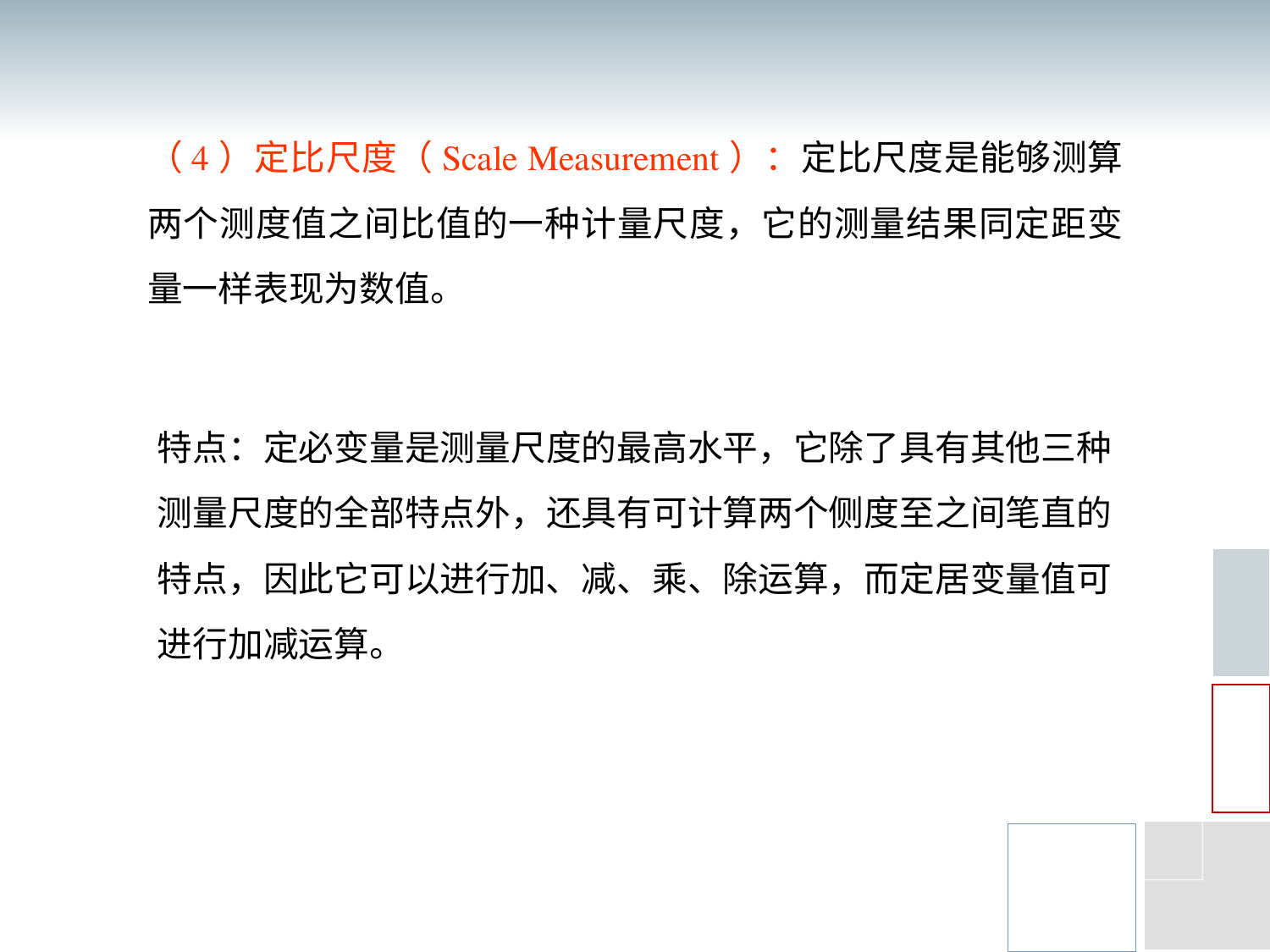

（4）定比尺度（Scale Measurement）：定比尺度是能够测算两个测度值之间比值的一种计量尺度，它的测量结果同定距变量一样表现为数值。
特点：定必变量是测量尺度的最高水平，它除了具有其他三种测量尺度的全部特点外，还具有可计算两个侧度至之间笔直的特点，因此它可以进行加、减、乘、除运算，而定居变量值可进行加减运算。